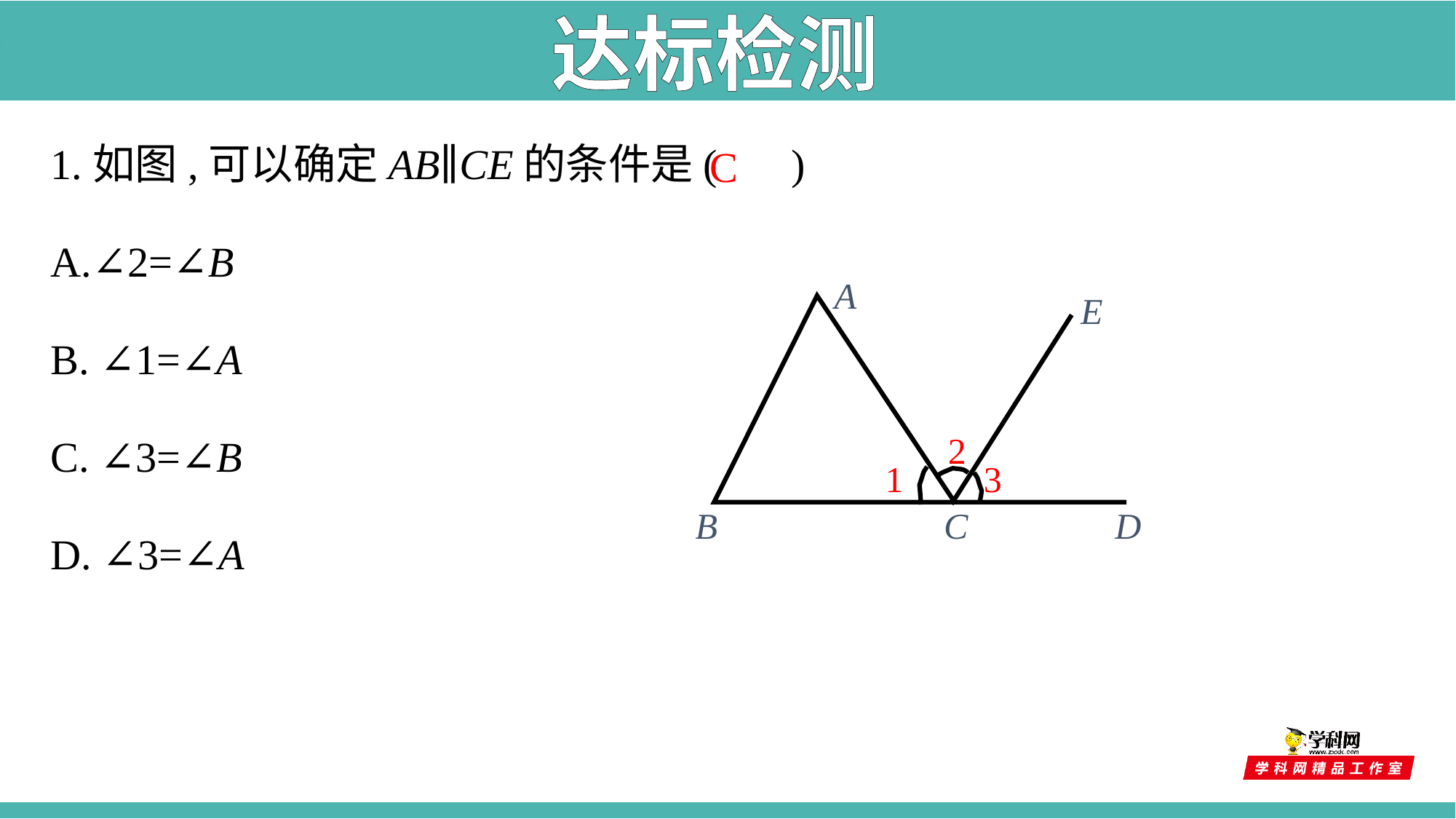

达标检测
1.如图,可以确定AB∥CE的条件是(       )
A.∠2=∠B
B. ∠1=∠A
C. ∠3=∠B
D. ∠3=∠A
C
A
E

B
C
D
2
3
1